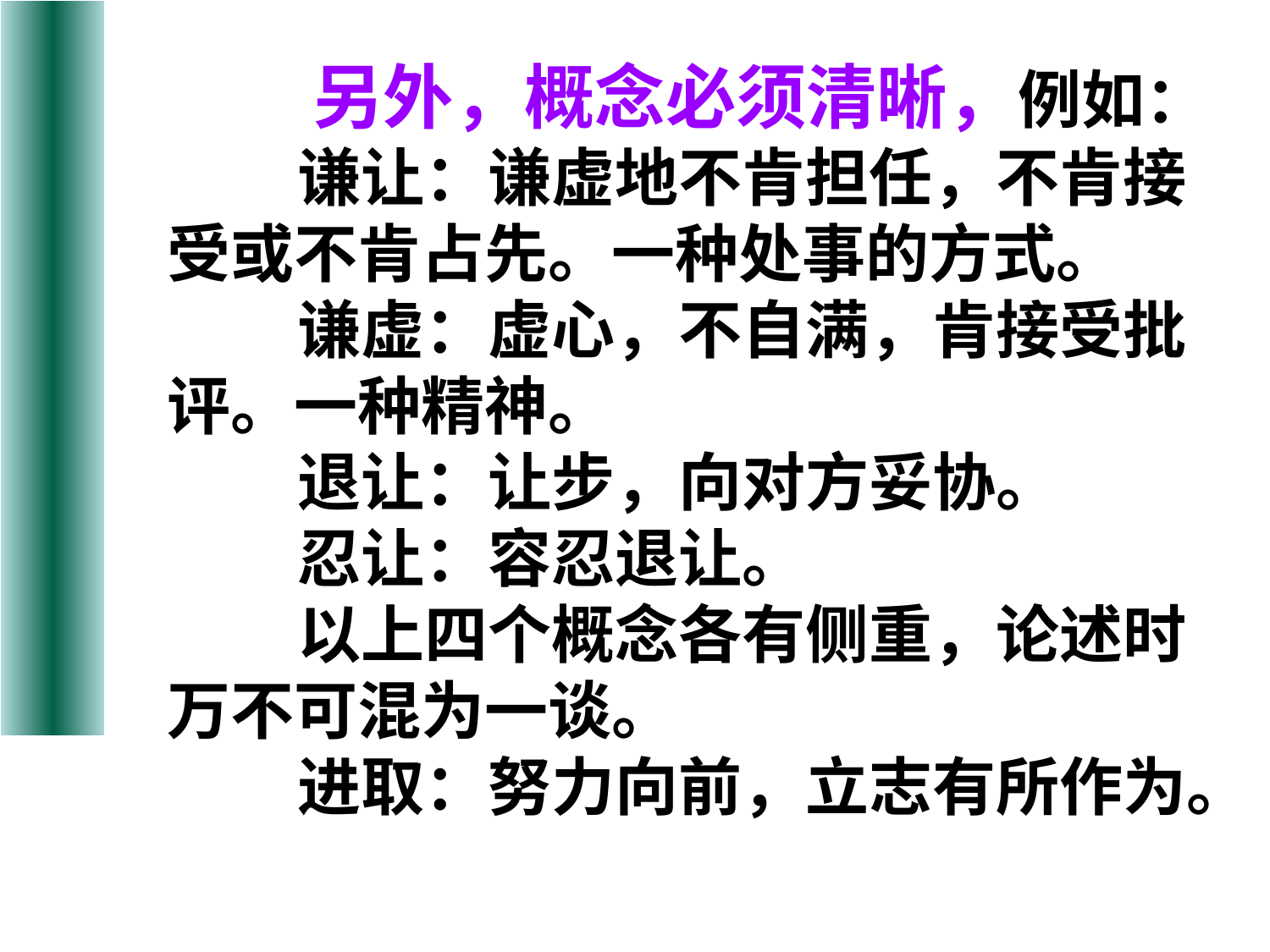

另外，概念必须清晰，例如：
        谦让：谦虚地不肯担任，不肯接受或不肯占先。一种处事的方式。
        谦虚：虚心，不自满，肯接受批评。一种精神。
        退让：让步，向对方妥协。
        忍让：容忍退让。
        以上四个概念各有侧重，论述时万不可混为一谈。
        进取：努力向前，立志有所作为。